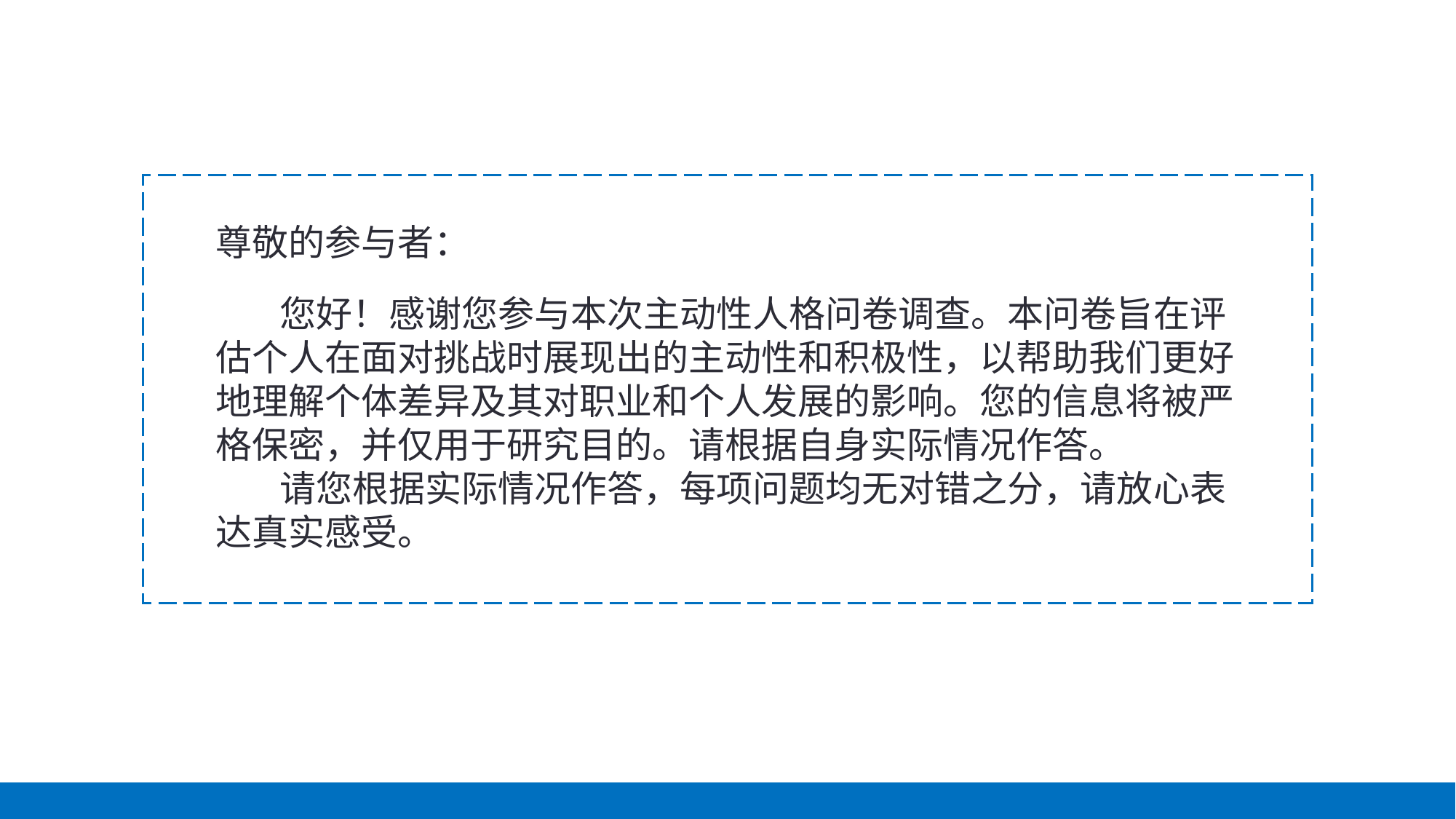

尊敬的参与者：
您好！感谢您参与本次主动性人格问卷调查。本问卷旨在评估个人在面对挑战时展现出的主动性和积极性，以帮助我们更好地理解个体差异及其对职业和个人发展的影响。您的信息将被严格保密，并仅用于研究目的。请根据自身实际情况作答。
请您根据实际情况作答，每项问题均无对错之分，请放心表达真实感受。